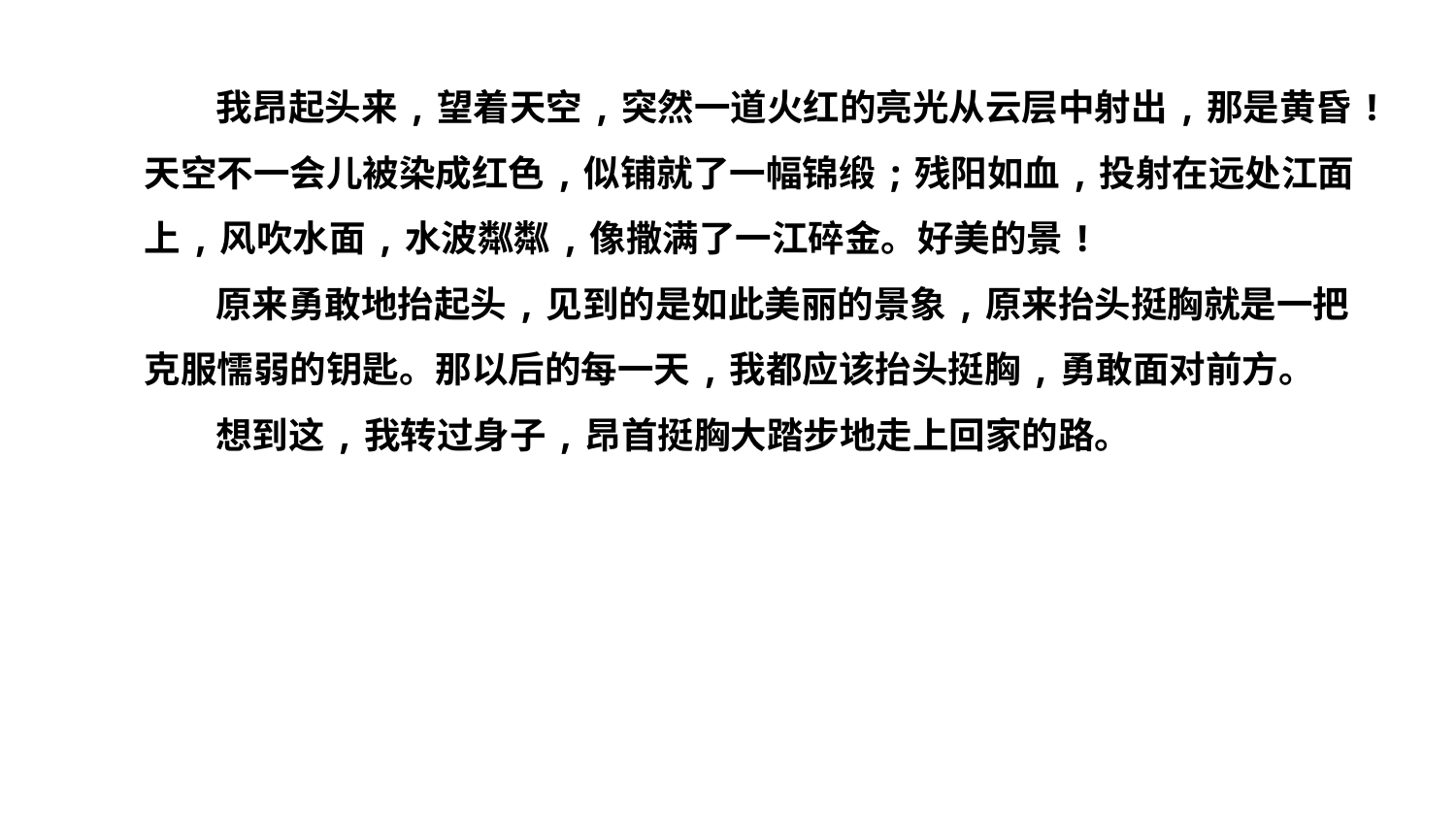

我昂起头来,望着天空,突然一道火红的亮光从云层中射出,那是黄昏!天空不一会儿被染成红色,似铺就了一幅锦缎;残阳如血,投射在远处江面上,风吹水面,水波粼粼,像撒满了一江碎金。好美的景!
原来勇敢地抬起头,见到的是如此美丽的景象,原来抬头挺胸就是一把克服懦弱的钥匙。那以后的每一天,我都应该抬头挺胸,勇敢面对前方。
想到这,我转过身子,昂首挺胸大踏步地走上回家的路。